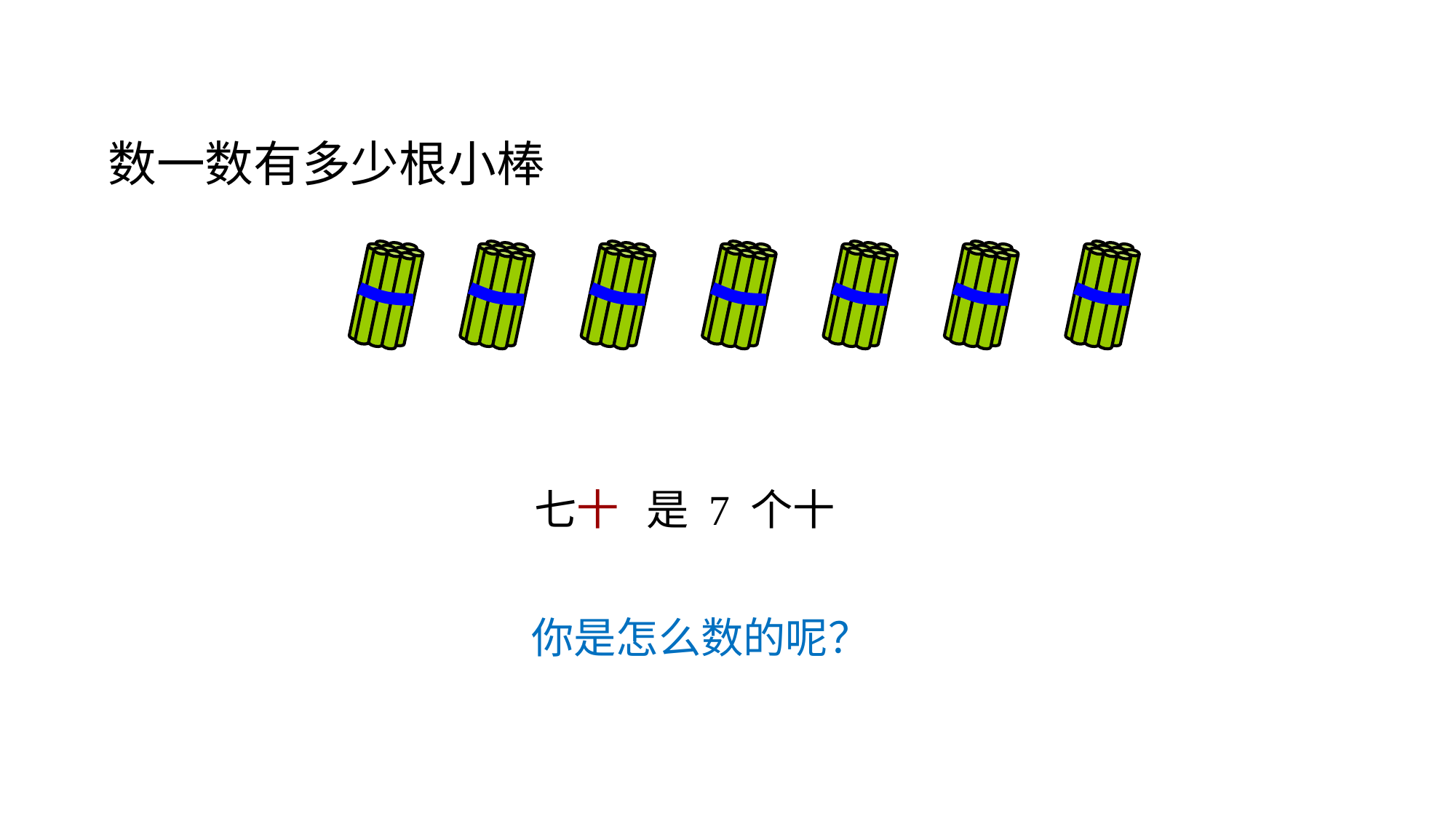

# 二、探究新知
数一数有多少根小棒

七十
是 7 个十
你是怎么数的呢？